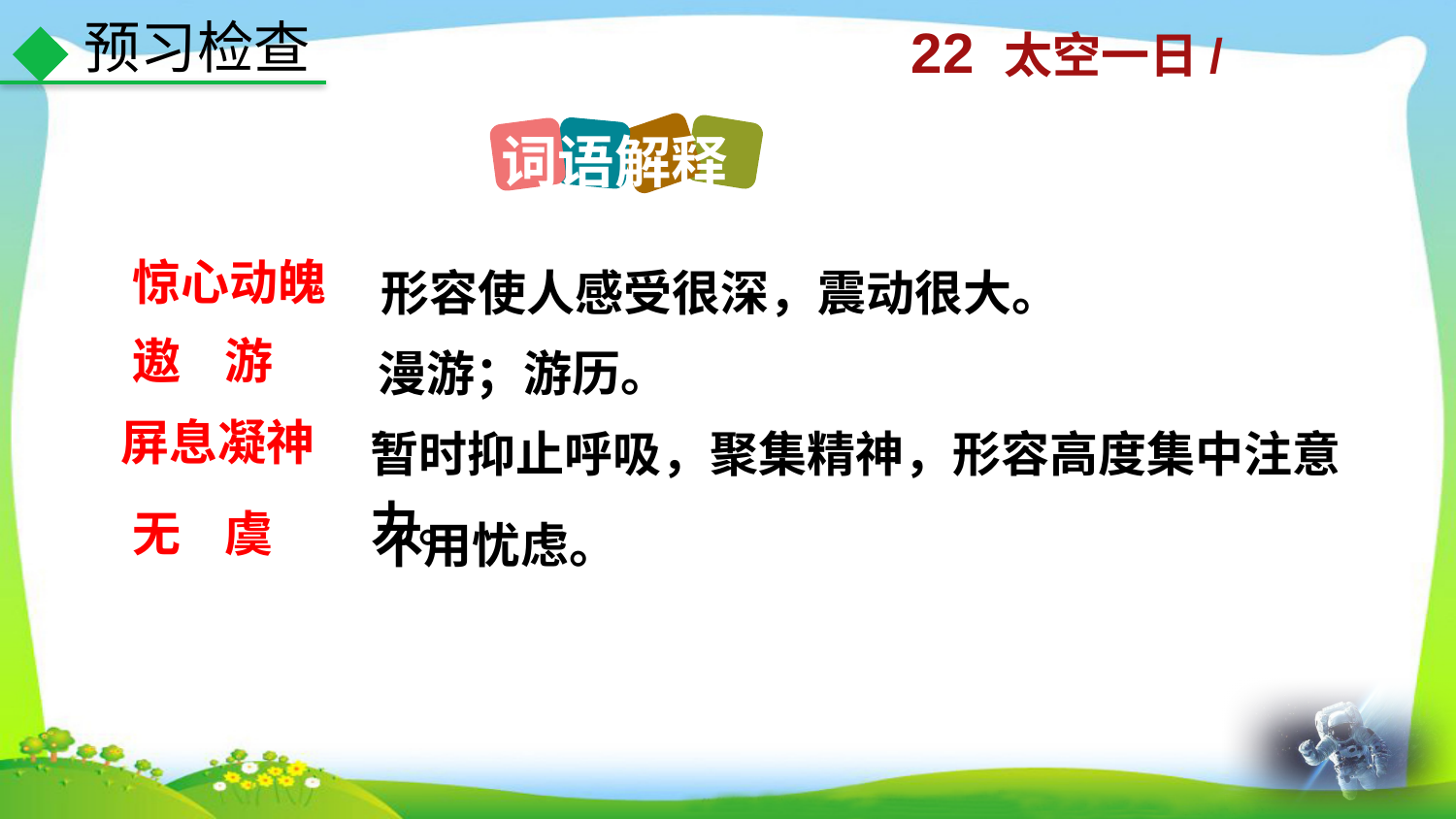

预习检查

词语解释

形容使人感受很深，震动很大。
惊心动魄
遨    游
漫游；游历。
暂时抑止呼吸，聚集精神，形容高度集中注意力。
屏息凝神
不用忧虑。
无    虞